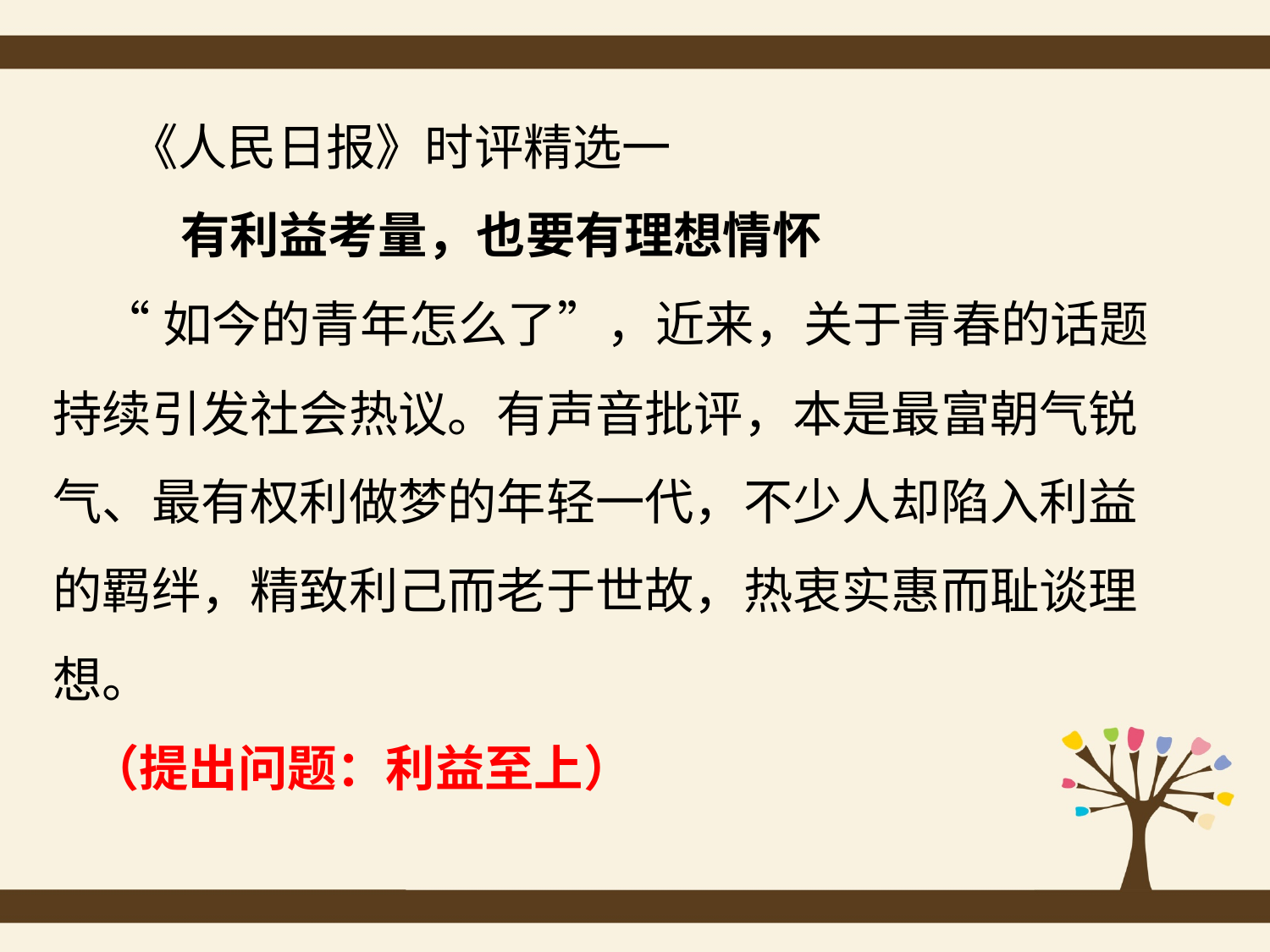

《人民日报》时评精选一
       有利益考量，也要有理想情怀
 “如今的青年怎么了”，近来，关于青春的话题持续引发社会热议。有声音批评，本是最富朝气锐气、最有权利做梦的年轻一代，不少人却陷入利益的羁绊，精致利己而老于世故，热衷实惠而耻谈理想。
（提出问题：利益至上）